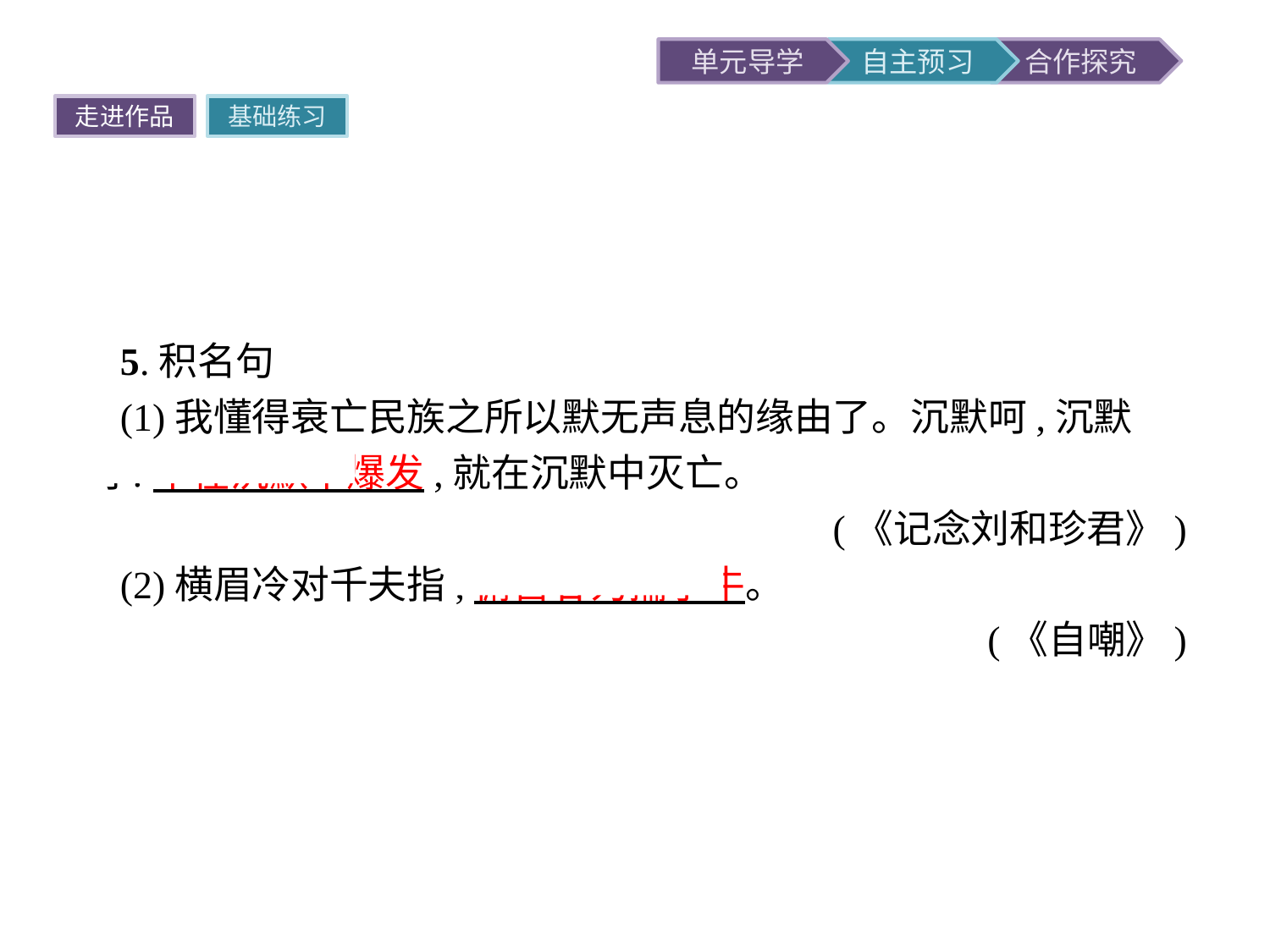

走进作品
基础练习
5.积名句
(1)我懂得衰亡民族之所以默无声息的缘由了。沉默呵,沉默呵!不在沉默中爆发,就在沉默中灭亡。
(《记念刘和珍君》)
(2)横眉冷对千夫指,俯首甘为孺子牛。
(《自嘲》)